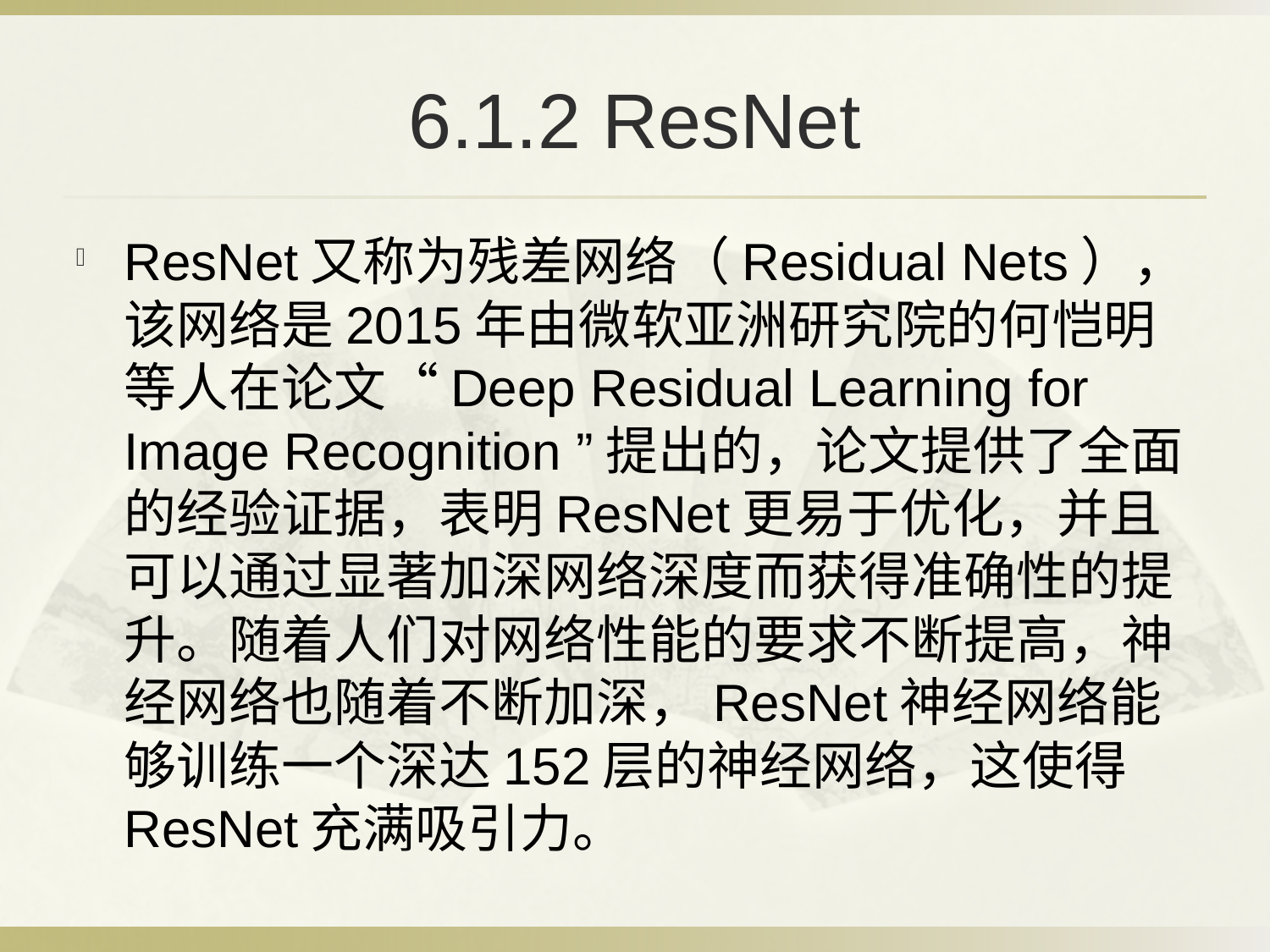

# 6.1.2 ResNet
ResNet又称为残差网络（Residual Nets），该网络是2015年由微软亚洲研究院的何恺明等人在论文“Deep Residual Learning for Image Recognition ”提出的，论文提供了全面的经验证据，表明ResNet更易于优化，并且可以通过显著加深网络深度而获得准确性的提升。随着人们对网络性能的要求不断提高，神经网络也随着不断加深，ResNet神经网络能够训练一个深达152层的神经网络，这使得ResNet充满吸引力。